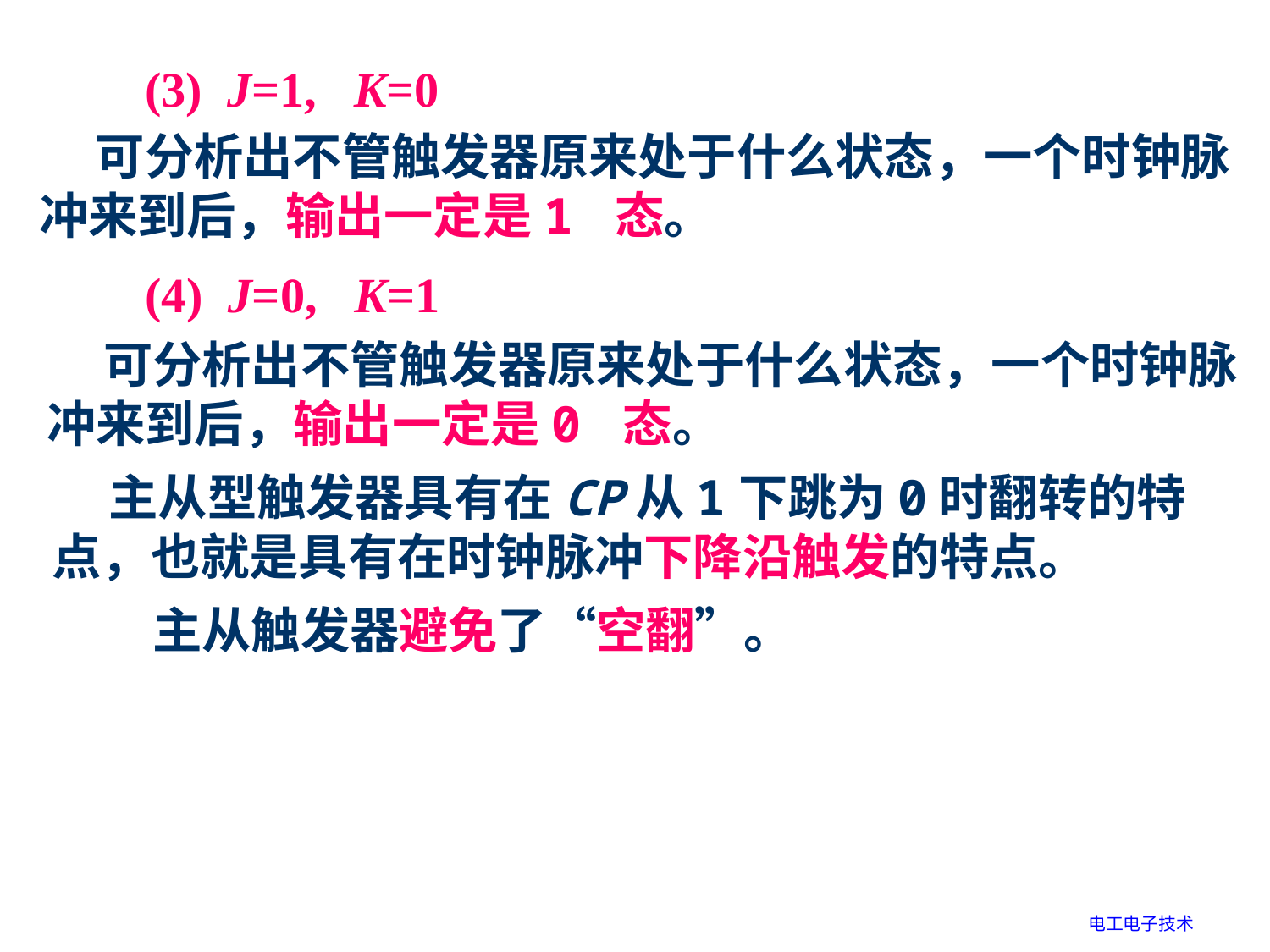

(3)  J=1,   K=0
    可分析出不管触发器原来处于什么状态，一个时钟脉冲来到后，输出一定是1 态。
(4)  J=0,   K=1
    可分析出不管触发器原来处于什么状态，一个时钟脉冲来到后，输出一定是0 态。
    主从型触发器具有在CP从1下跳为0时翻转的特点，也就是具有在时钟脉冲下降沿触发的特点。
主从触发器避免了“空翻”。
电工电子技术